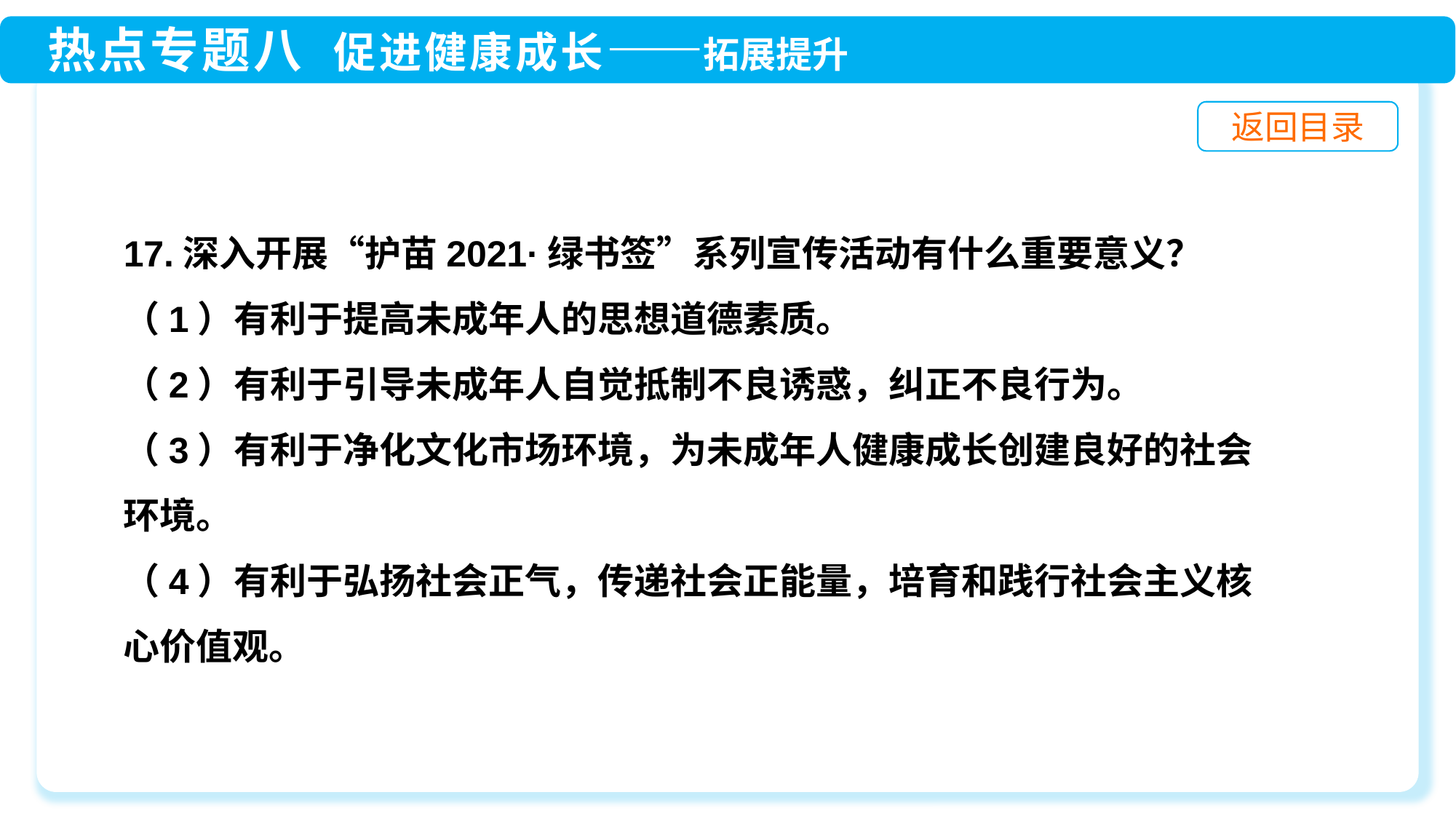

17.深入开展“护苗2021·绿书签”系列宣传活动有什么重要意义？
（1）有利于提高未成年人的思想道德素质。
（2）有利于引导未成年人自觉抵制不良诱惑，纠正不良行为。
（3）有利于净化文化市场环境，为未成年人健康成长创建良好的社会环境。
（4）有利于弘扬社会正气，传递社会正能量，培育和践行社会主义核心价值观。